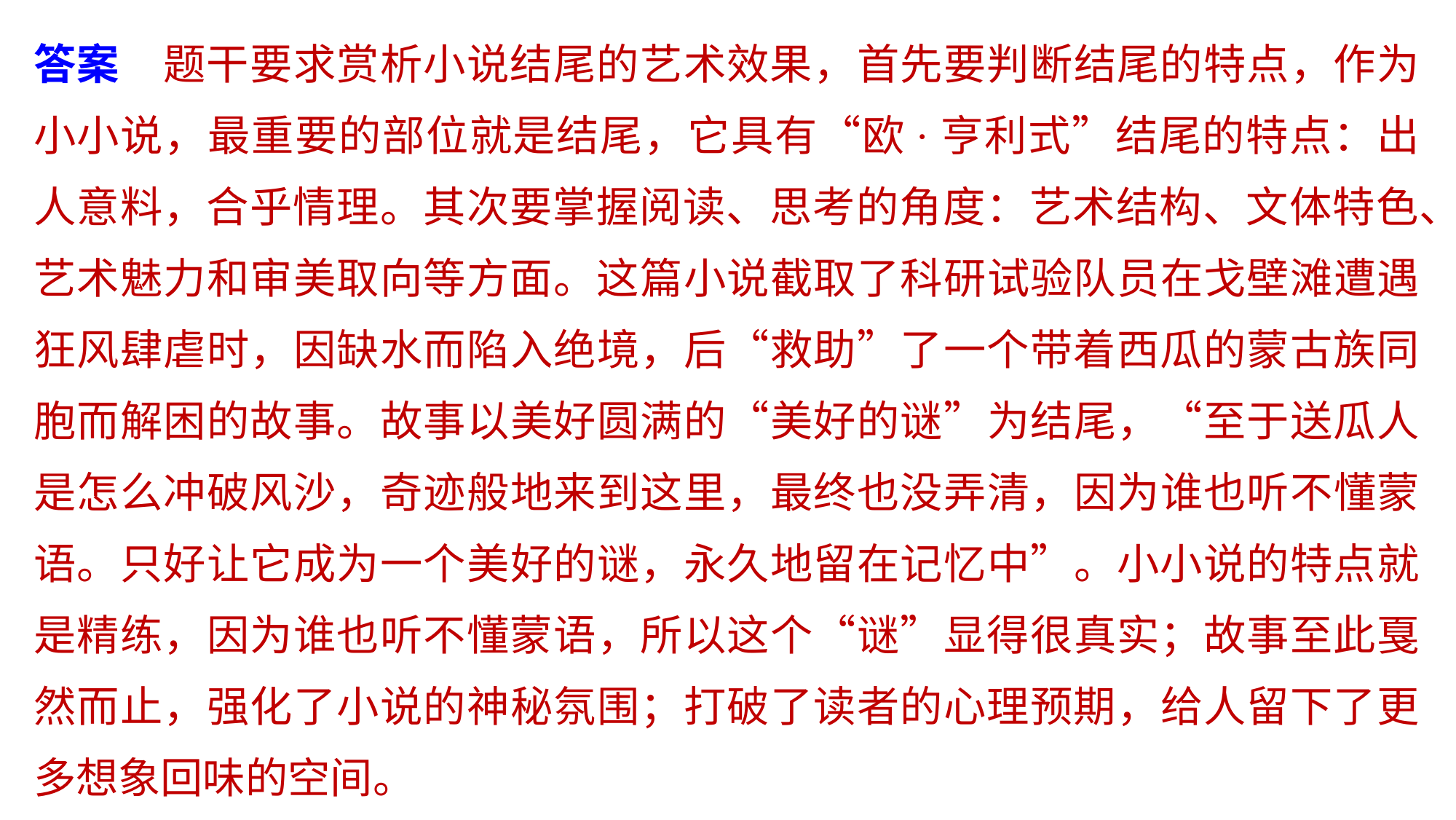

答案　题干要求赏析小说结尾的艺术效果，首先要判断结尾的特点，作为小小说，最重要的部位就是结尾，它具有“欧·亨利式”结尾的特点：出人意料，合乎情理。其次要掌握阅读、思考的角度：艺术结构、文体特色、艺术魅力和审美取向等方面。这篇小说截取了科研试验队员在戈壁滩遭遇狂风肆虐时，因缺水而陷入绝境，后“救助”了一个带着西瓜的蒙古族同胞而解困的故事。故事以美好圆满的“美好的谜”为结尾，“至于送瓜人是怎么冲破风沙，奇迹般地来到这里，最终也没弄清，因为谁也听不懂蒙语。只好让它成为一个美好的谜，永久地留在记忆中”。小小说的特点就是精练，因为谁也听不懂蒙语，所以这个“谜”显得很真实；故事至此戛然而止，强化了小说的神秘氛围；打破了读者的心理预期，给人留下了更多想象回味的空间。